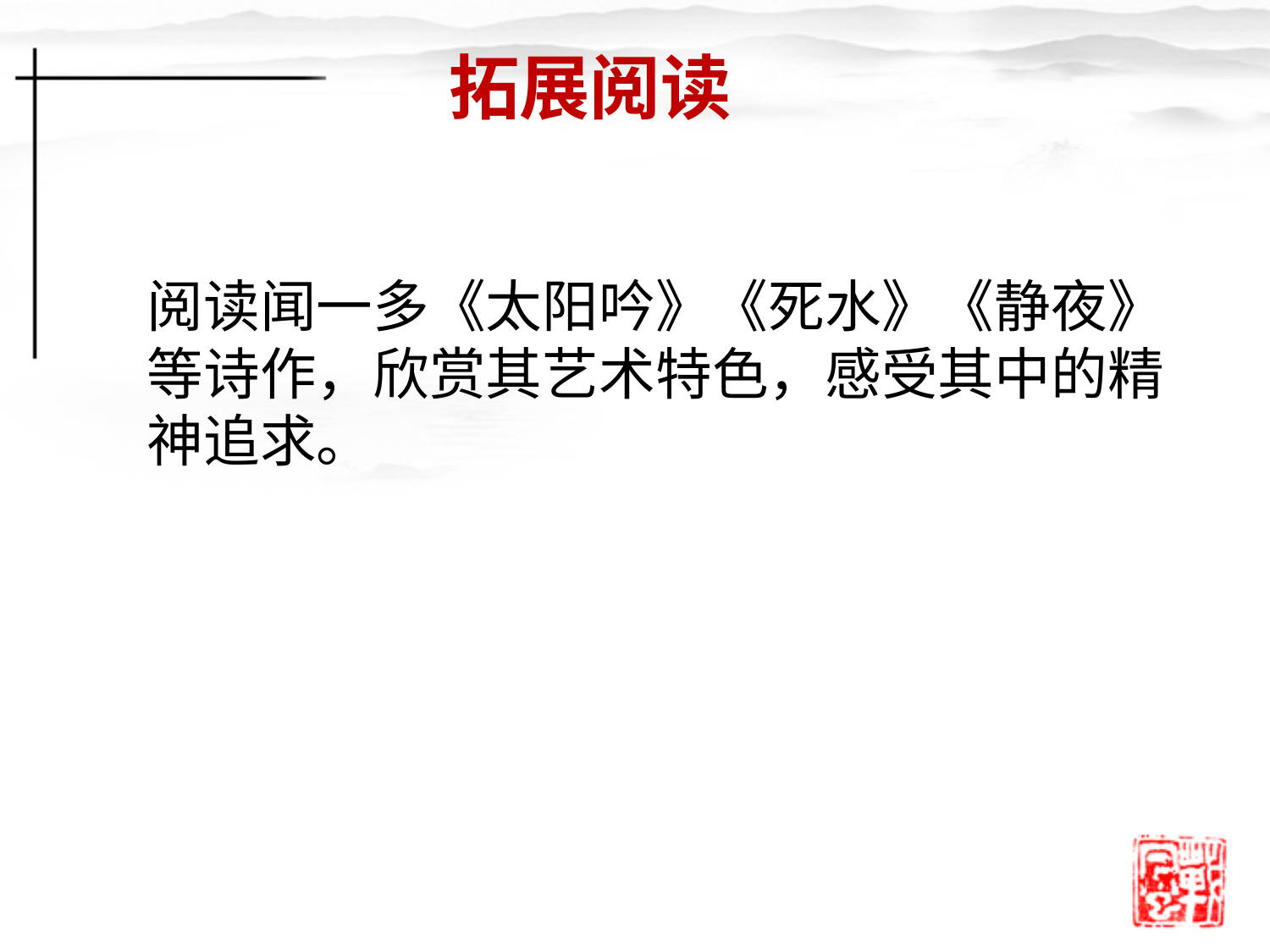

拓展阅读
阅读闻一多《太阳吟》《死水》《静夜》等诗作，欣赏其艺术特色，感受其中的精神追求。